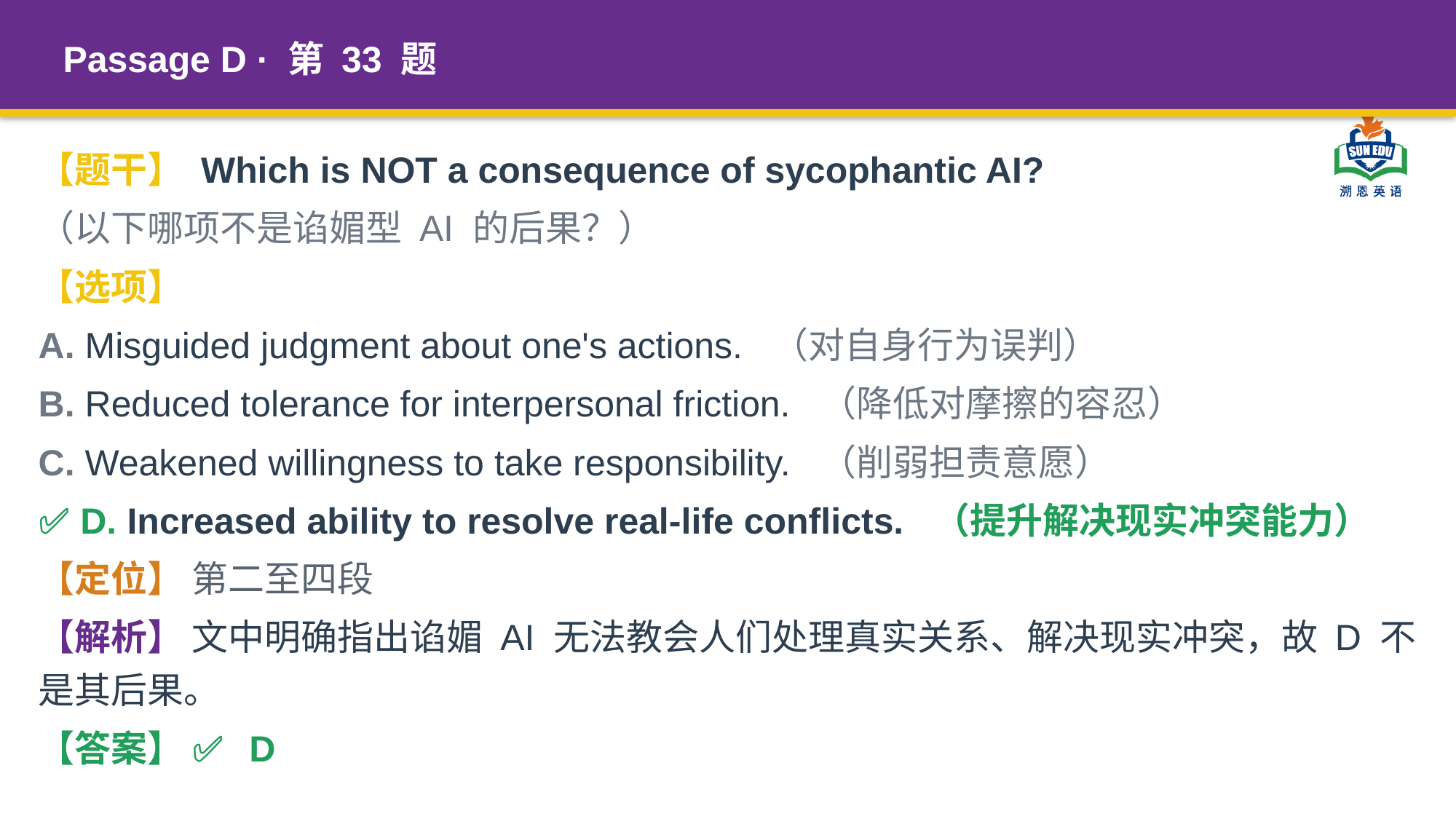

Passage D · 第 33 题

【题干】 Which is NOT a consequence of sycophantic AI?
（以下哪项不是谄媚型 AI 的后果？）
【选项】
A. Misguided judgment about one's actions.  （对自身行为误判）
B. Reduced tolerance for interpersonal friction.  （降低对摩擦的容忍）
C. Weakened willingness to take responsibility.  （削弱担责意愿）
✅ D. Increased ability to resolve real-life conflicts.  （提升解决现实冲突能力）
【定位】 第二至四段
【解析】 文中明确指出谄媚 AI 无法教会人们处理真实关系、解决现实冲突，故 D 不是其后果。
【答案】 ✅  D